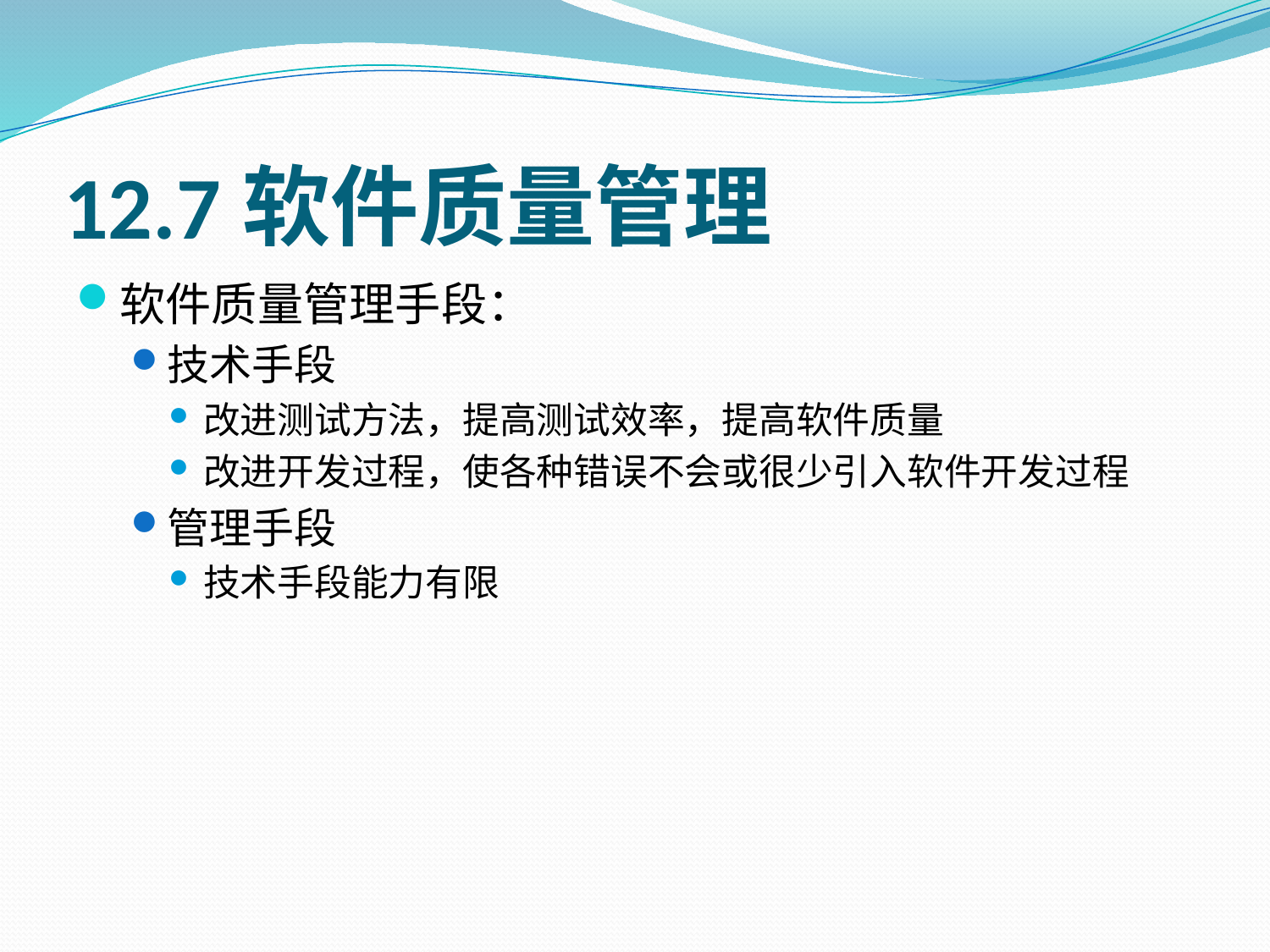

# 12.7软件质量管理
软件质量管理手段：
技术手段
改进测试方法，提高测试效率，提高软件质量
改进开发过程，使各种错误不会或很少引入软件开发过程
管理手段
技术手段能力有限